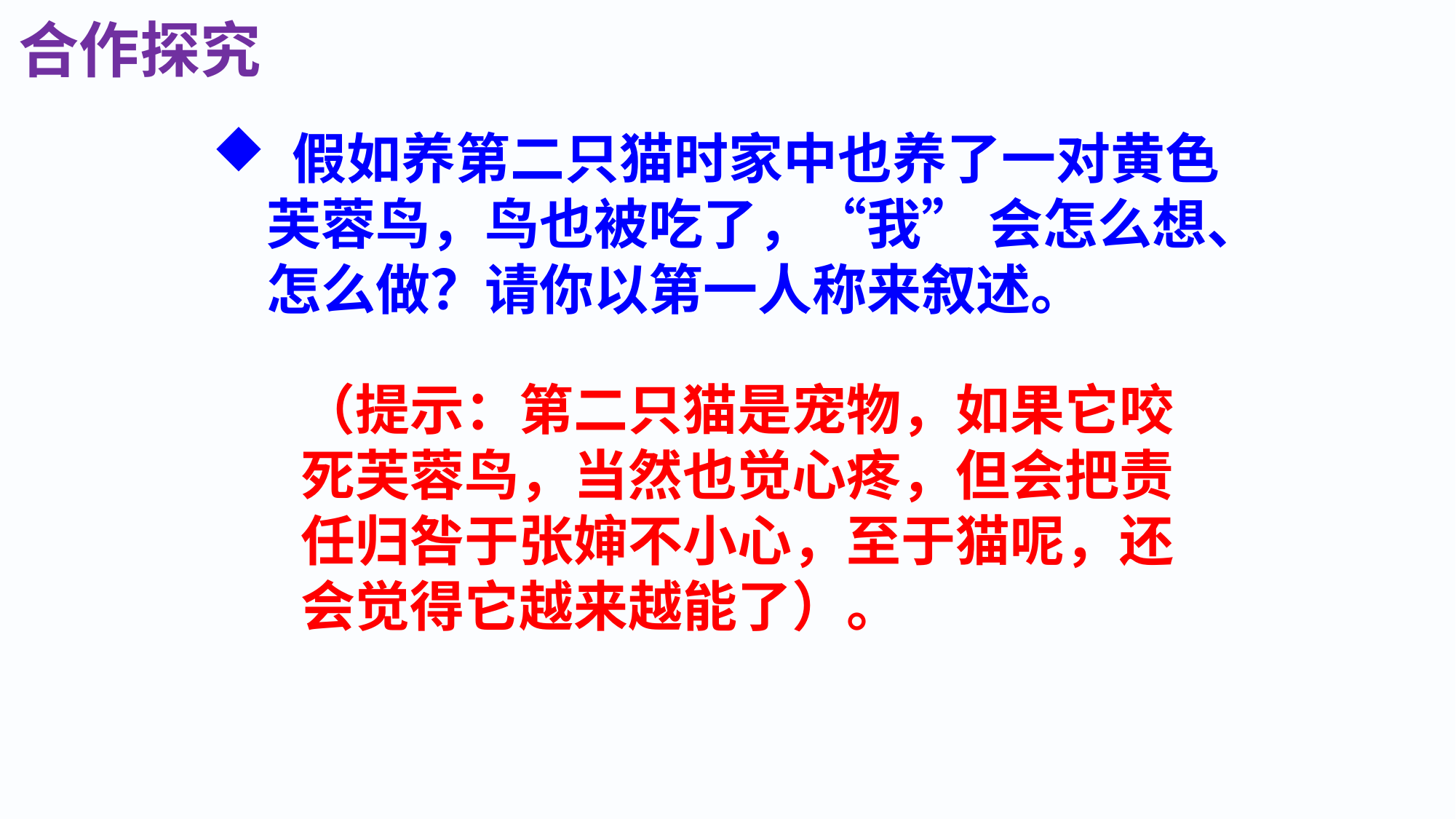

合作探究
 假如养第二只猫时家中也养了一对黄色芙蓉鸟，鸟也被吃了，“我” 会怎么想、怎么做？请你以第一人称来叙述。
（提示：第二只猫是宠物，如果它咬死芙蓉鸟，当然也觉心疼，但会把责任归咎于张婶不小心，至于猫呢，还会觉得它越来越能了）。